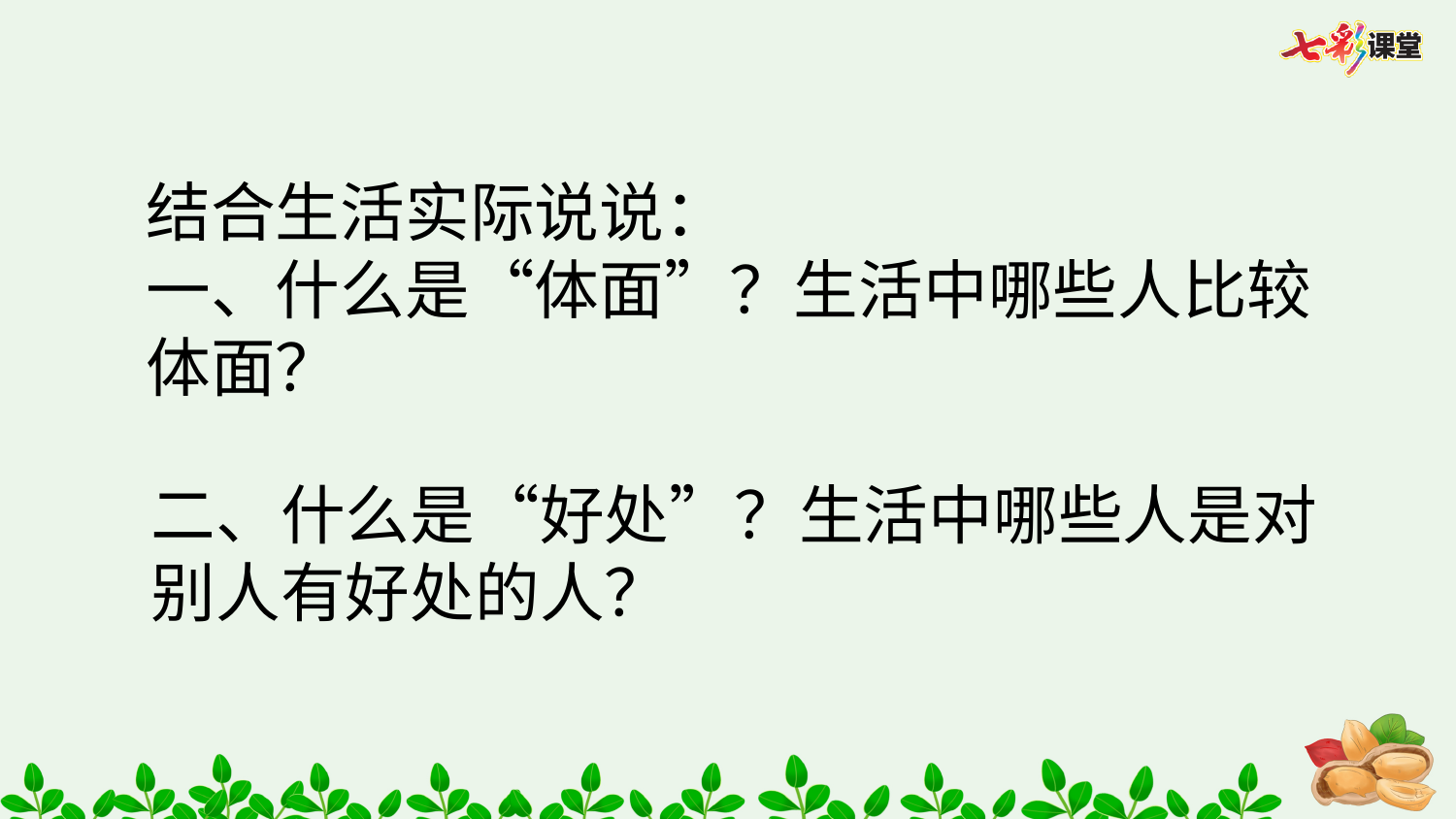

结合生活实际说说：
一、什么是“体面”？生活中哪些人比较体面？
二、什么是“好处”？生活中哪些人是对别人有好处的人？